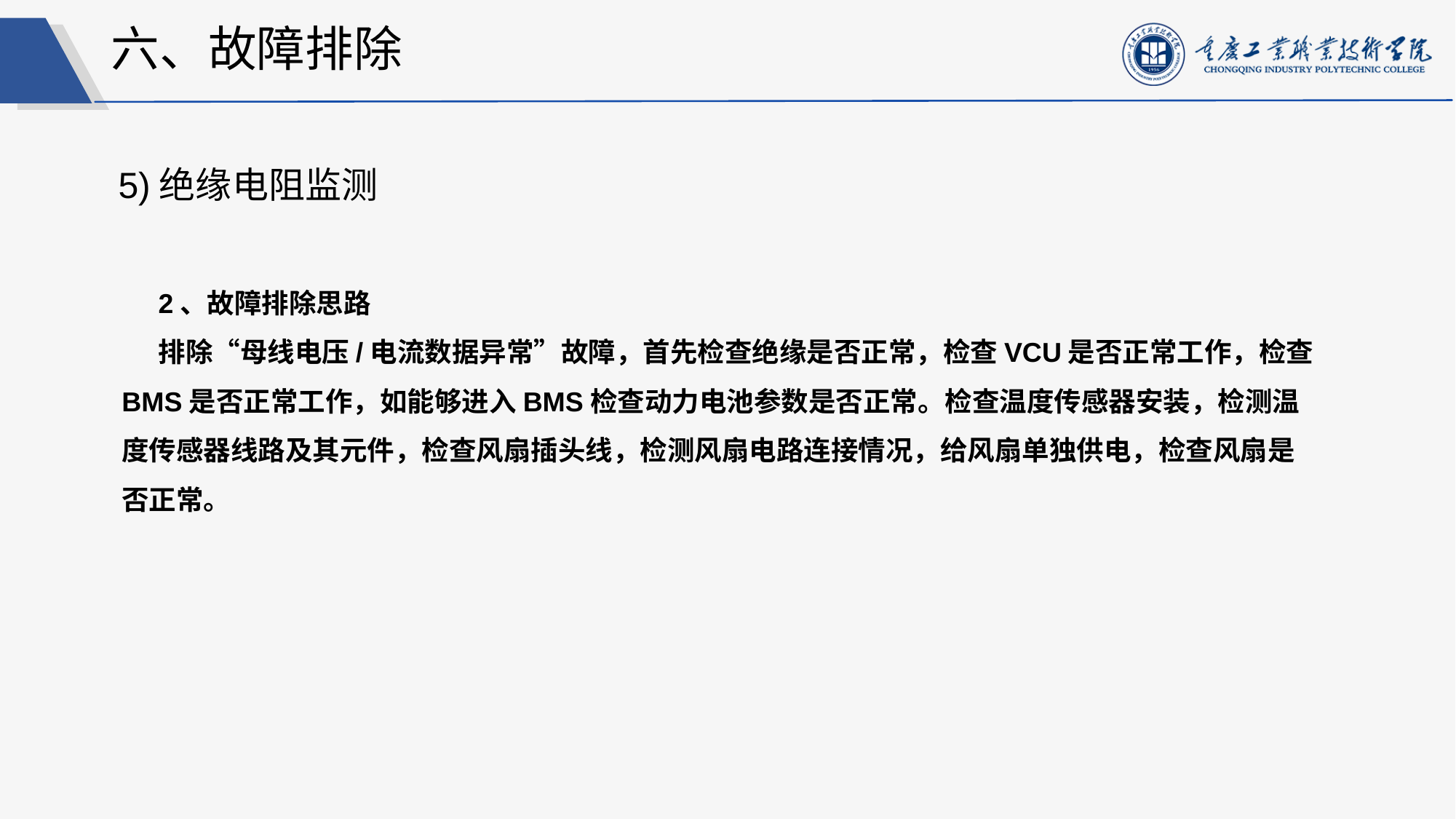

六、故障排除
5)绝缘电阻监测
2、故障排除思路
排除“母线电压/电流数据异常”故障，首先检查绝缘是否正常，检查VCU是否正常工作，检查BMS是否正常工作，如能够进入BMS检查动力电池参数是否正常。检查温度传感器安装，检测温度传感器线路及其元件，检查风扇插头线，检测风扇电路连接情况，给风扇单独供电，检查风扇是否正常。